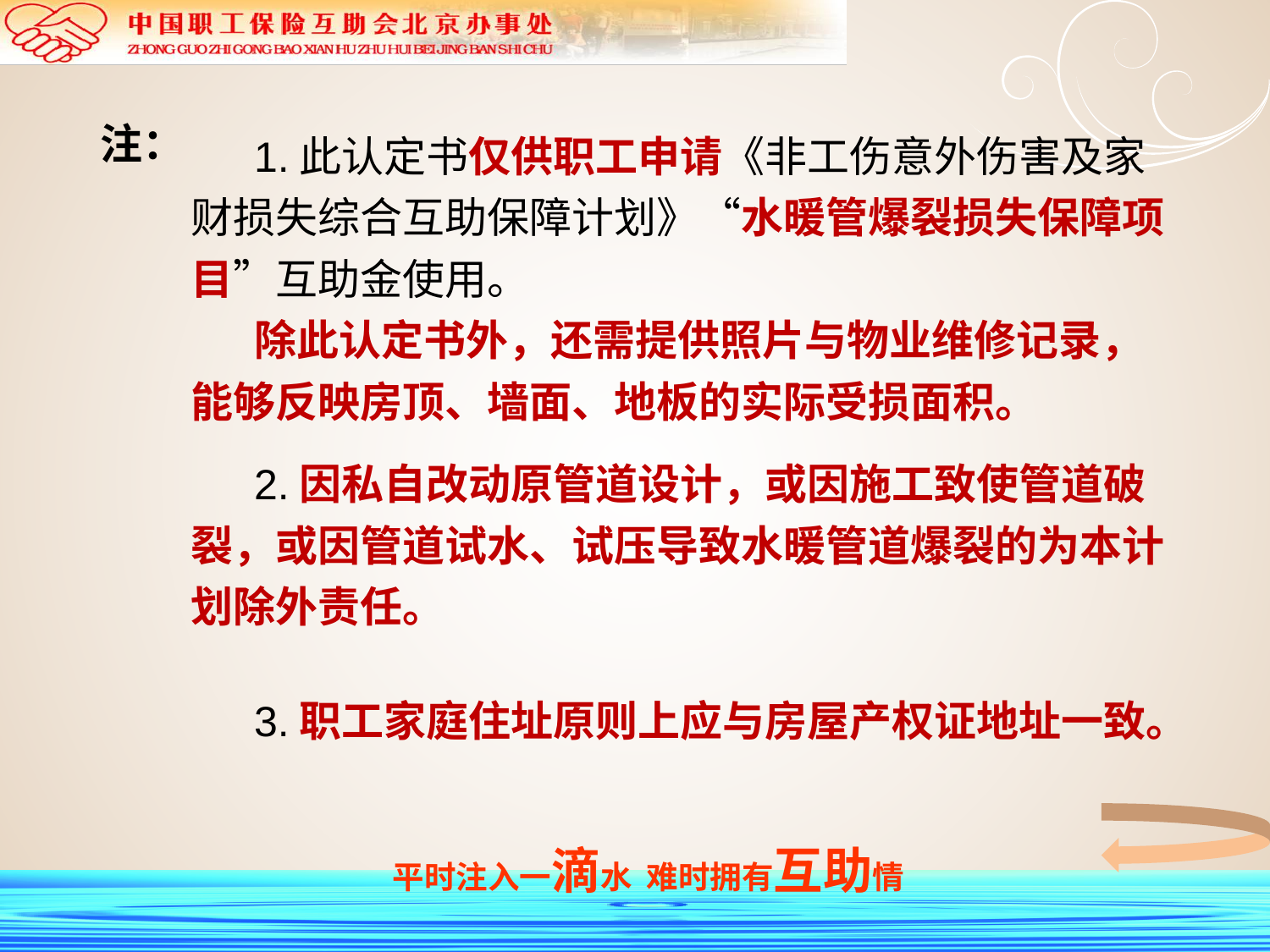

| 注： | 1.此认定书仅供职工申请《非工伤意外伤害及家财损失综合互助保障计划》“水暖管爆裂损失保障项目”互助金使用。 除此认定书外，还需提供照片与物业维修记录，能够反映房顶、墙面、地板的实际受损面积。 |
| --- | --- |
|  | 2.因私自改动原管道设计，或因施工致使管道破裂，或因管道试水、试压导致水暖管道爆裂的为本计划除外责任。 |
|  | 3.职工家庭住址原则上应与房屋产权证地址一致。 |